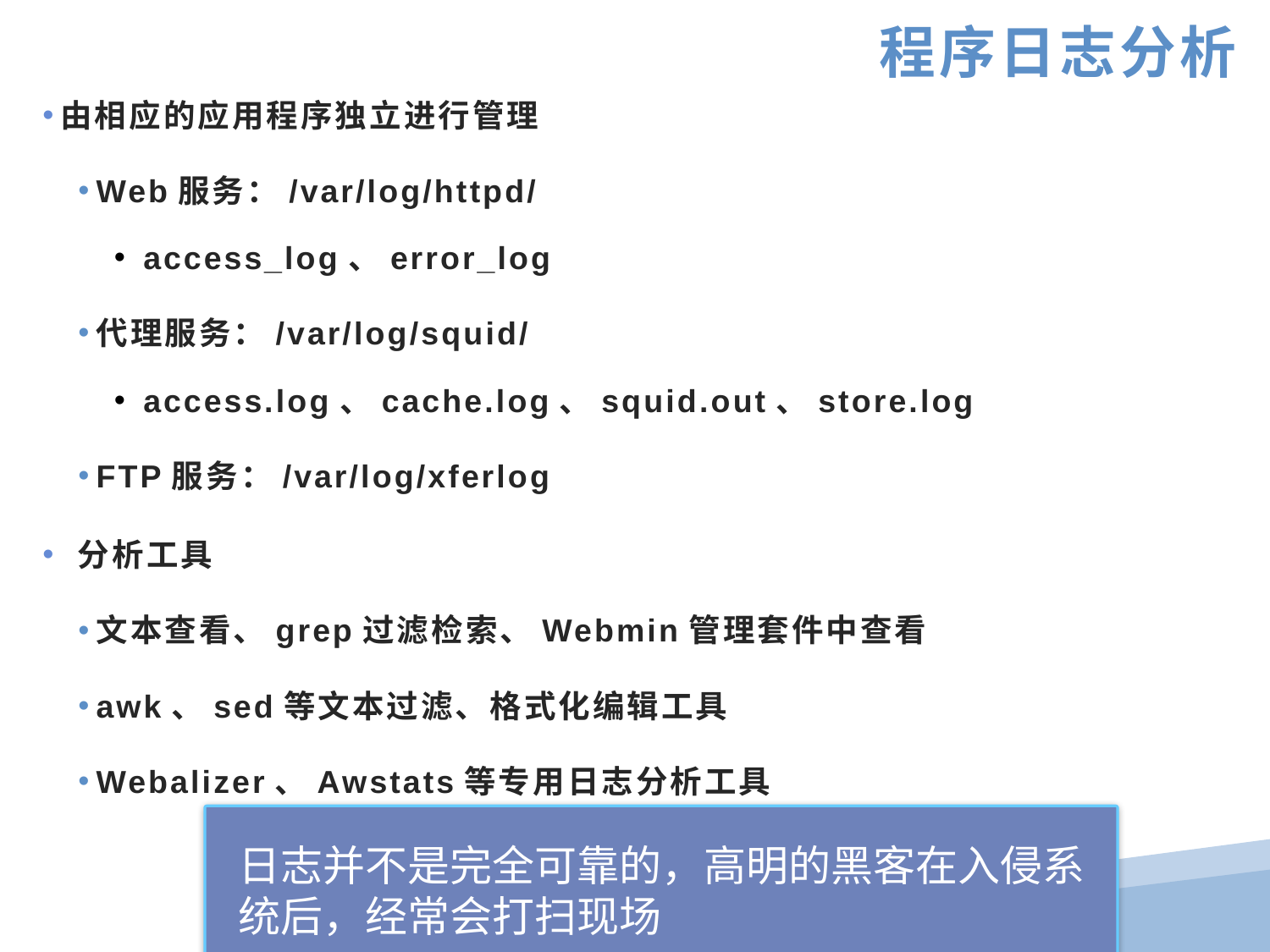

程序日志分析
由相应的应用程序独立进行管理
Web服务：/var/log/httpd/
 access_log、error_log
代理服务：/var/log/squid/
 access.log、cache.log、squid.out、store.log
FTP服务：/var/log/xferlog
 分析工具
文本查看、grep过滤检索、Webmin管理套件中查看
awk、sed等文本过滤、格式化编辑工具
Webalizer、Awstats等专用日志分析工具

日志并不是完全可靠的，高明的黑客在入侵系统后，经常会打扫现场